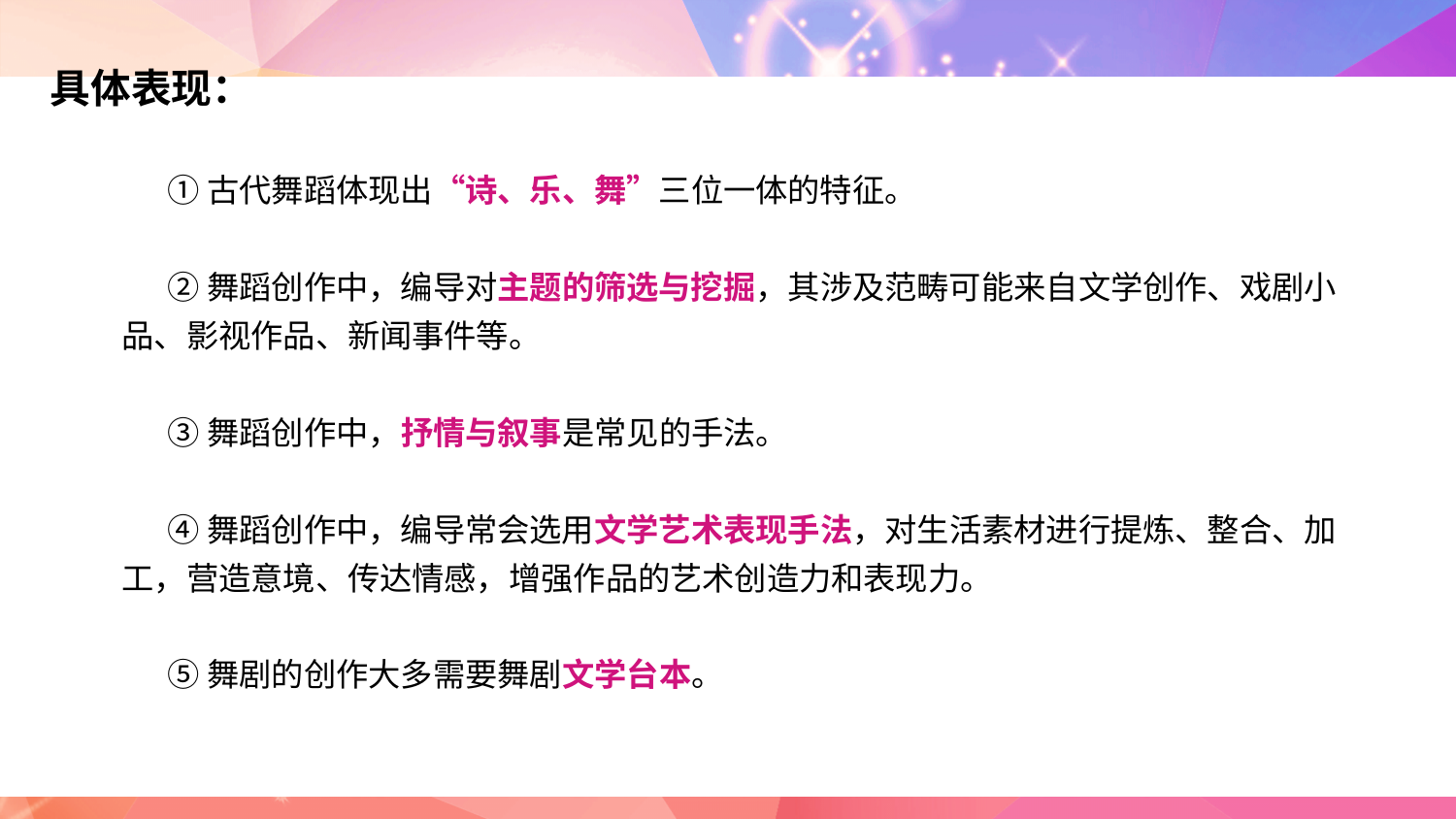

具体表现：

①古代舞蹈体现出“诗、乐、舞”三位一体的特征。

②舞蹈创作中，编导对主题的筛选与挖掘，其涉及范畴可能来自文学创作、戏剧小品、影视作品、新闻事件等。

③舞蹈创作中，抒情与叙事是常见的手法。

④舞蹈创作中，编导常会选用文学艺术表现手法，对生活素材进行提炼、整合、加工，营造意境、传达情感，增强作品的艺术创造力和表现力。

⑤舞剧的创作大多需要舞剧文学台本。